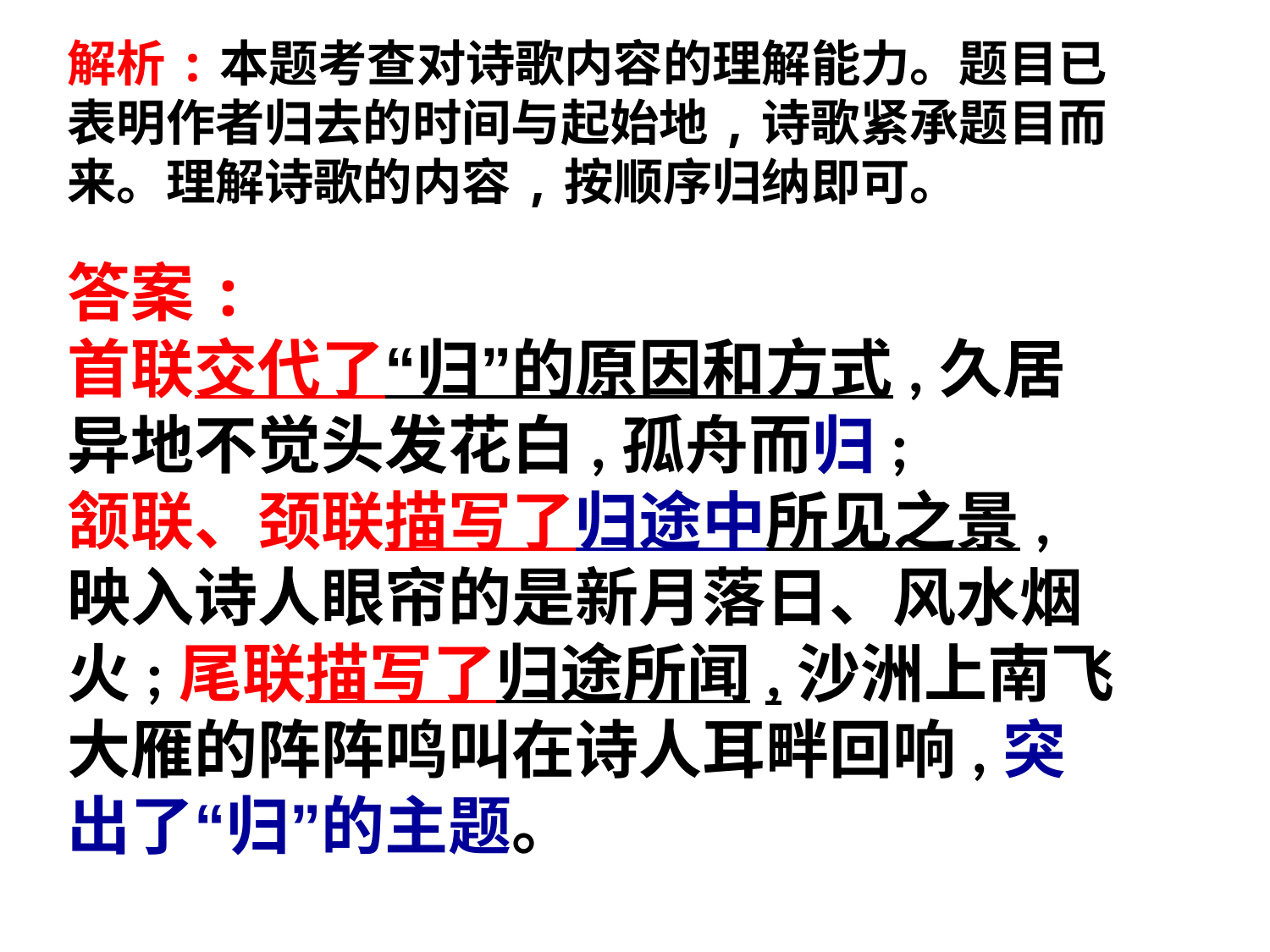

解析:本题考查对诗歌内容的理解能力。题目已表明作者归去的时间与起始地,诗歌紧承题目而来。理解诗歌的内容,按顺序归纳即可。
答案:
首联交代了“归”的原因和方式,久居异地不觉头发花白,孤舟而归;
颔联、颈联描写了归途中所见之景,映入诗人眼帘的是新月落日、风水烟火;尾联描写了归途所闻,沙洲上南飞大雁的阵阵鸣叫在诗人耳畔回响,突出了“归”的主题。